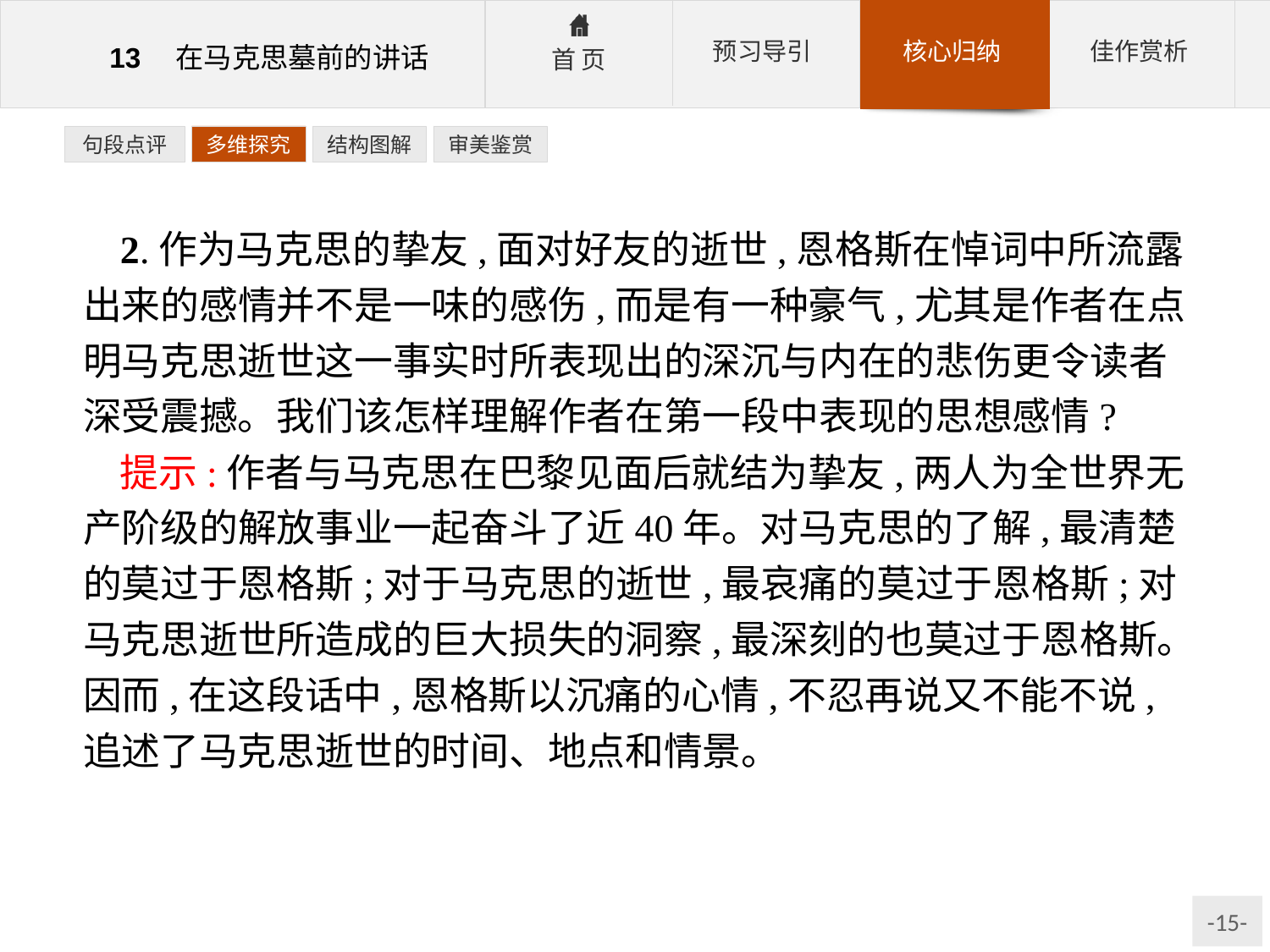

句段点评
多维探究
结构图解
审美鉴赏
2.作为马克思的挚友,面对好友的逝世,恩格斯在悼词中所流露出来的感情并不是一味的感伤,而是有一种豪气,尤其是作者在点明马克思逝世这一事实时所表现出的深沉与内在的悲伤更令读者深受震撼。我们该怎样理解作者在第一段中表现的思想感情?
提示:作者与马克思在巴黎见面后就结为挚友,两人为全世界无产阶级的解放事业一起奋斗了近40年。对马克思的了解,最清楚的莫过于恩格斯;对于马克思的逝世,最哀痛的莫过于恩格斯;对马克思逝世所造成的巨大损失的洞察,最深刻的也莫过于恩格斯。因而,在这段话中,恩格斯以沉痛的心情,不忍再说又不能不说,追述了马克思逝世的时间、地点和情景。